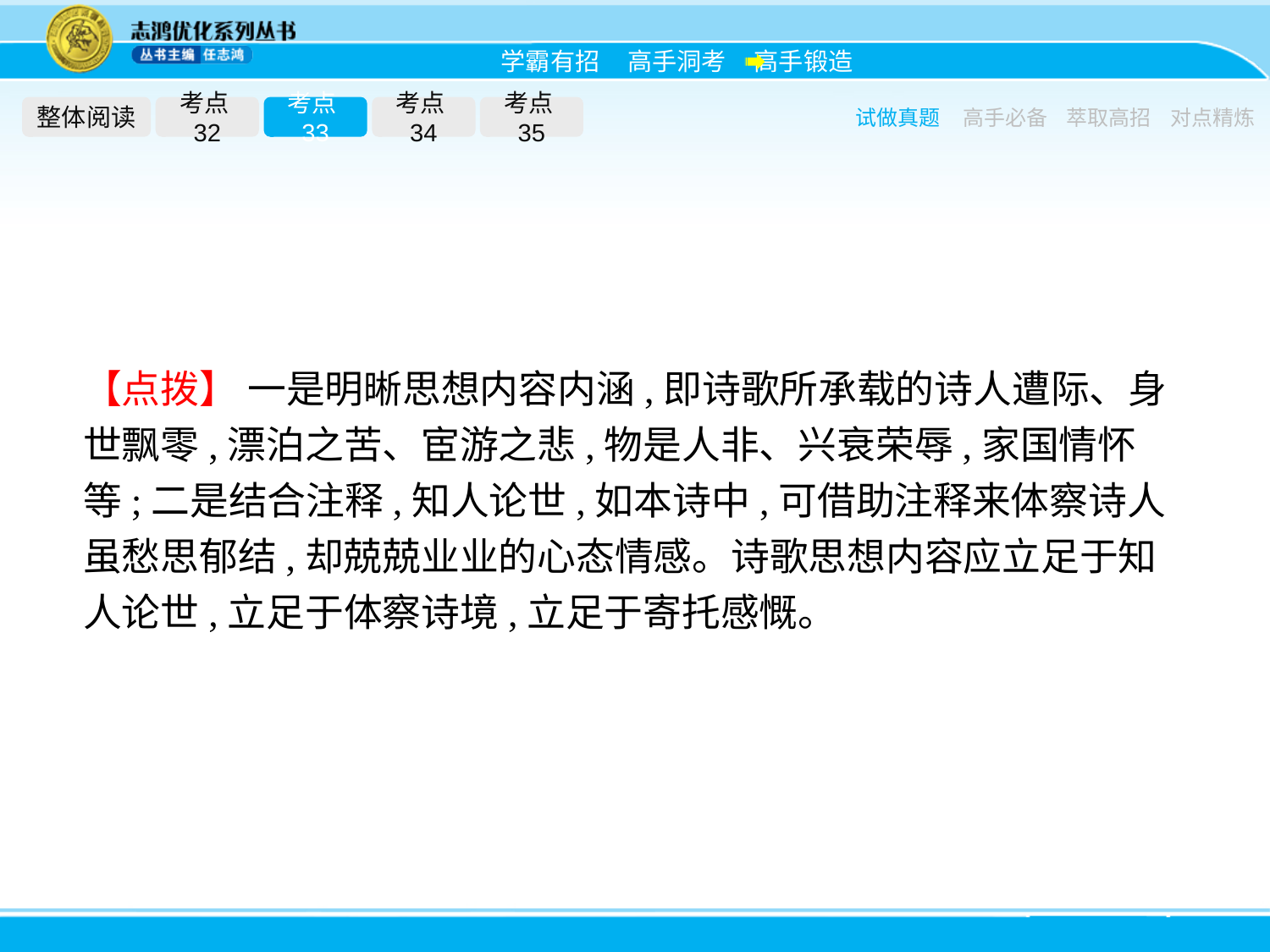

整体阅读
考点32
考点33
考点34
考点35
试做真题
高手必备
萃取高招
对点精炼
【点拨】 一是明晰思想内容内涵,即诗歌所承载的诗人遭际、身世飘零,漂泊之苦、宦游之悲,物是人非、兴衰荣辱,家国情怀等;二是结合注释,知人论世,如本诗中,可借助注释来体察诗人虽愁思郁结,却兢兢业业的心态情感。诗歌思想内容应立足于知人论世,立足于体察诗境,立足于寄托感慨。